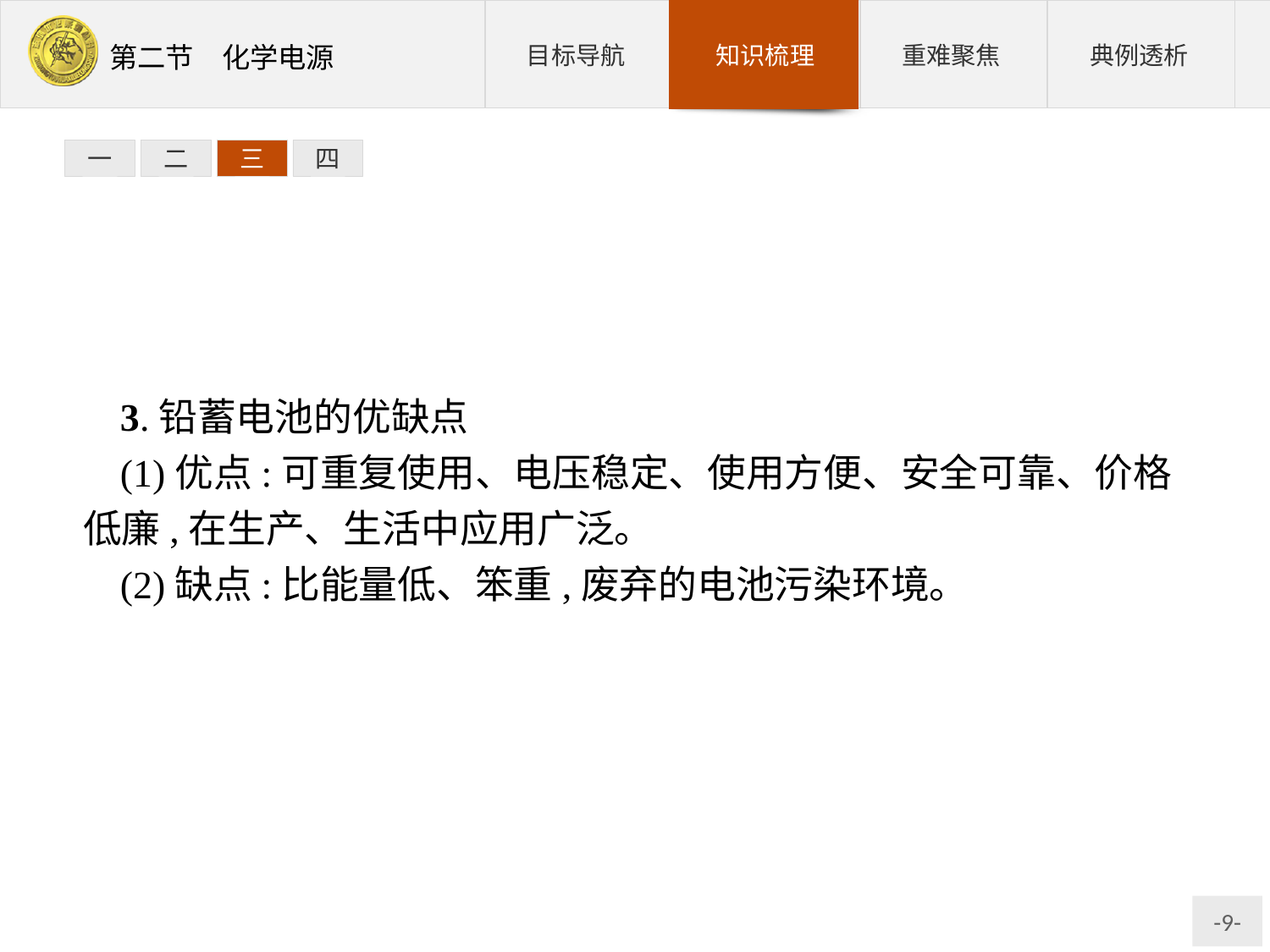

三
四
一
二
3.铅蓄电池的优缺点
(1)优点:可重复使用、电压稳定、使用方便、安全可靠、价格低廉,在生产、生活中应用广泛。
(2)缺点:比能量低、笨重,废弃的电池污染环境。